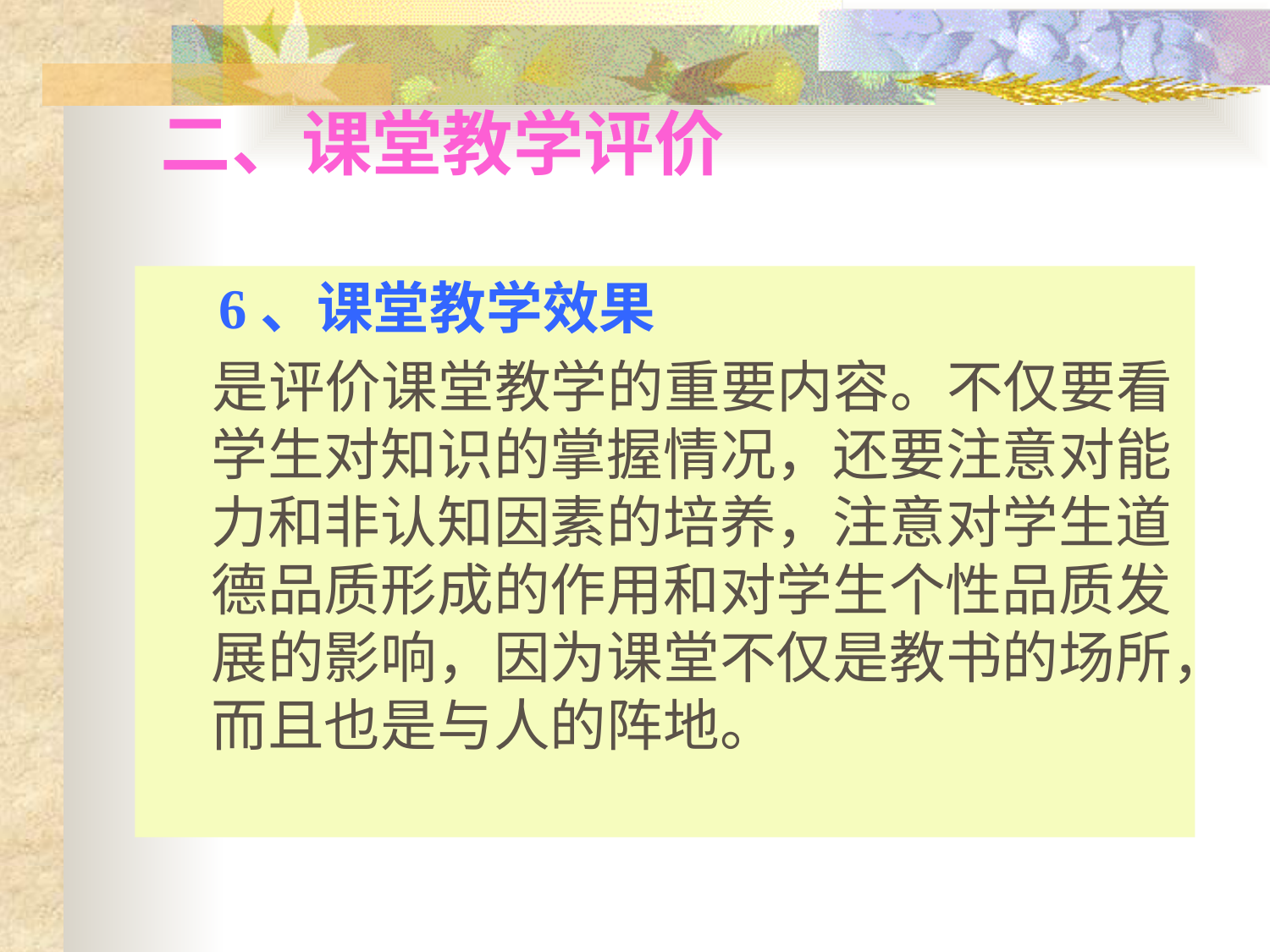

# 二、课堂教学评价
     6、课堂教学效果
    是评价课堂教学的重要内容。不仅要看学生对知识的掌握情况，还要注意对能力和非认知因素的培养，注意对学生道德品质形成的作用和对学生个性品质发展的影响，因为课堂不仅是教书的场所，而且也是与人的阵地。